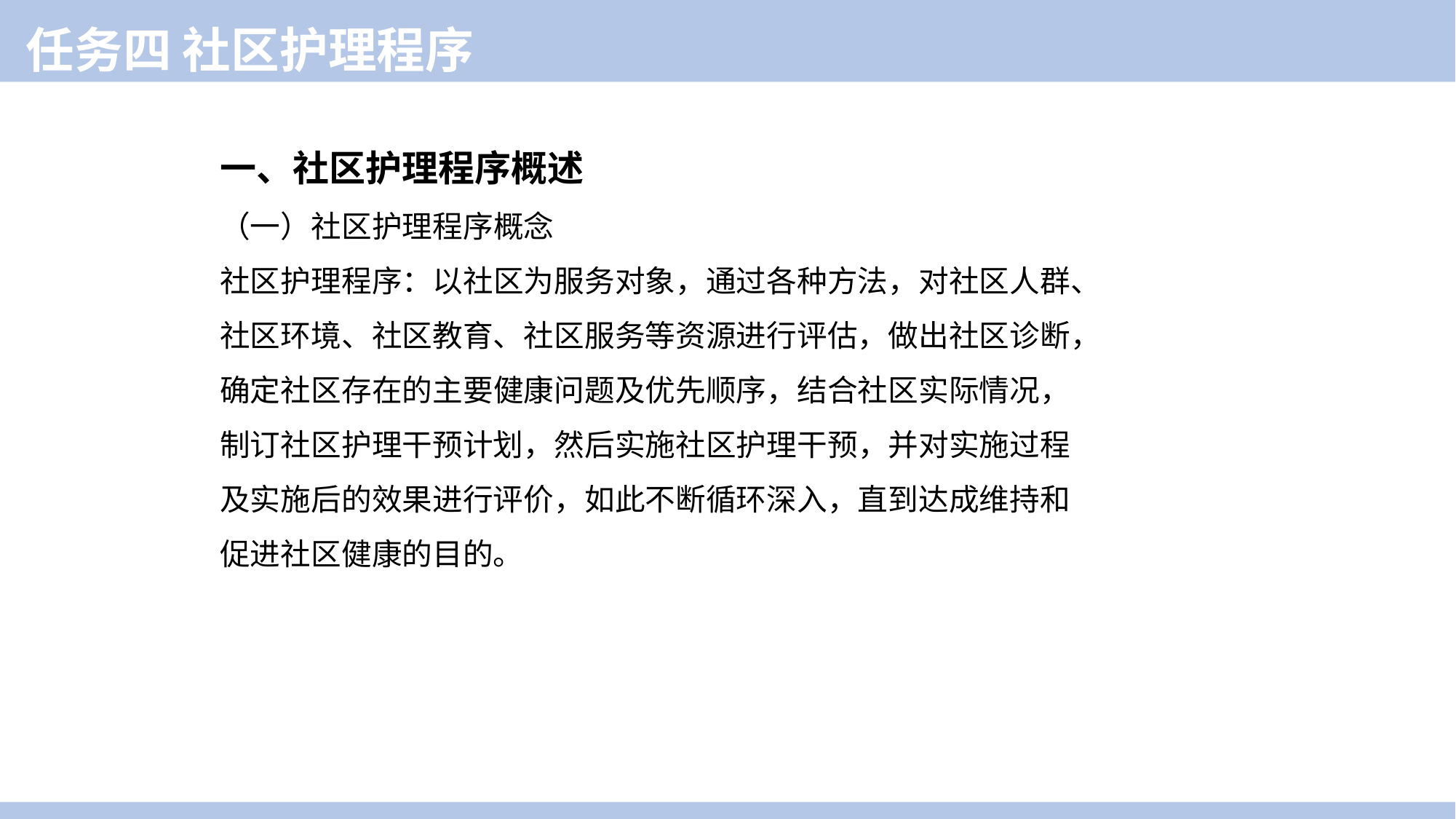

任务四 社区护理程序
一、社区护理程序概述
（一）社区护理程序概念
社区护理程序：以社区为服务对象，通过各种方法，对社区人群、社区环境、社区教育、社区服务等资源进行评估，做出社区诊断，确定社区存在的主要健康问题及优先顺序，结合社区实际情况，制订社区护理干预计划，然后实施社区护理干预，并对实施过程及实施后的效果进行评价，如此不断循环深入，直到达成维持和促进社区健康的目的。